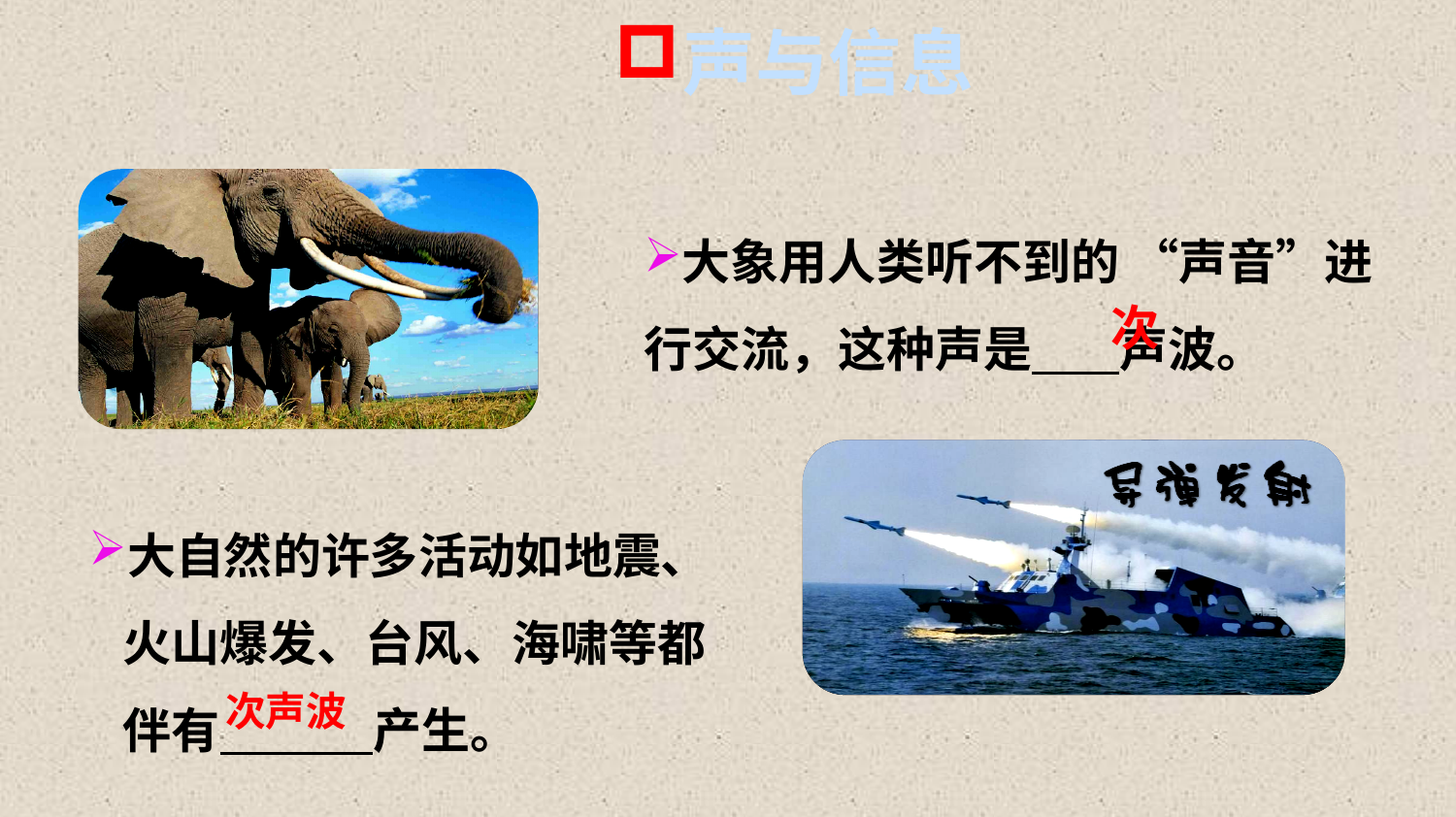

声与信息

大象用人类听不到的 “声音”进行交流，这种声是        声波。
次

大自然的许多活动如地震、火山爆发、台风、海啸等都伴有              产生。
次声波